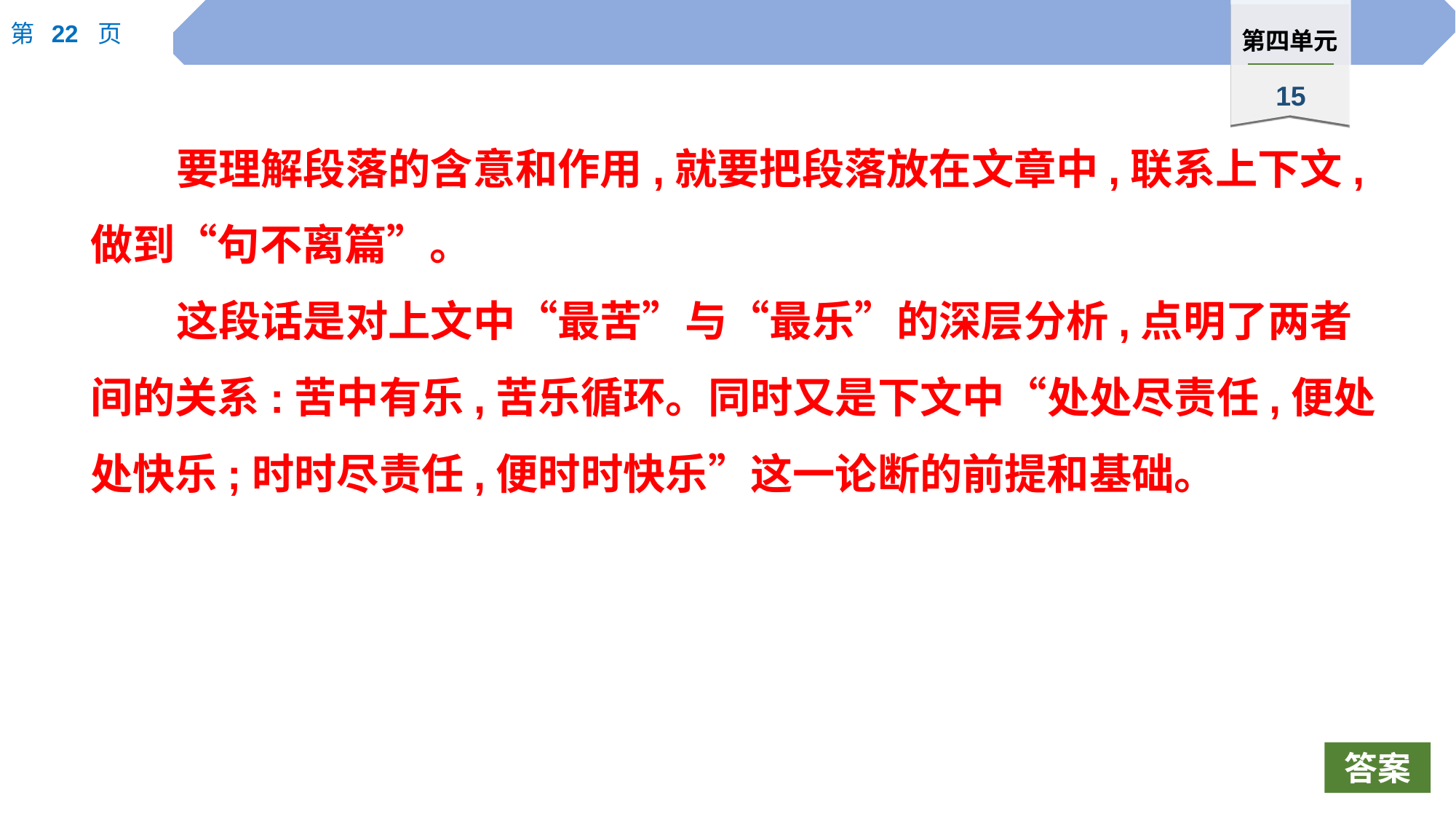

要理解段落的含意和作用,就要把段落放在文章中,联系上下文,做到“句不离篇”。
这段话是对上文中“最苦”与“最乐”的深层分析,点明了两者间的关系:苦中有乐,苦乐循环。同时又是下文中“处处尽责任,便处处快乐;时时尽责任,便时时快乐”这一论断的前提和基础。
答案